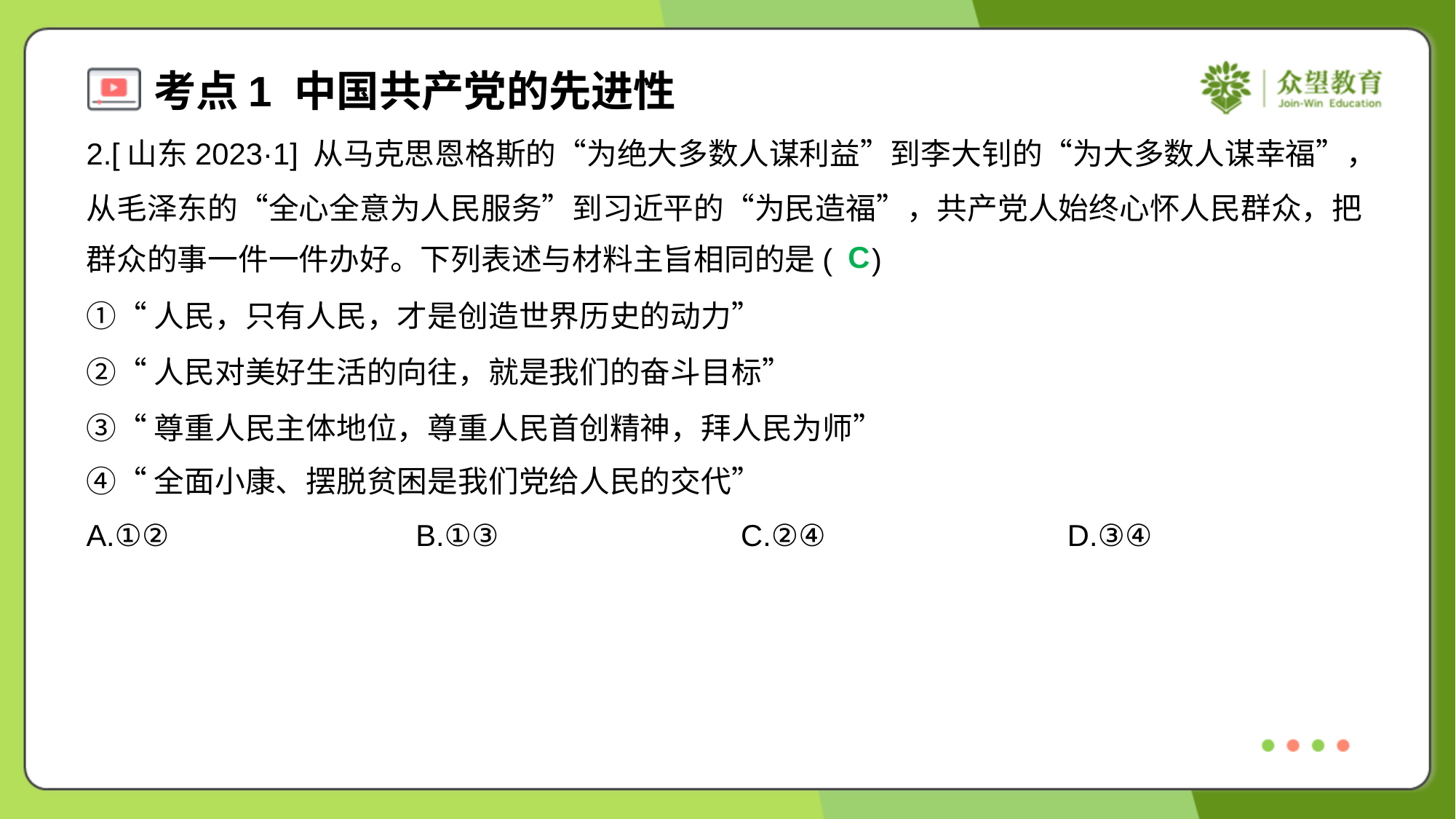

2.[山东2023·1] 从马克思恩格斯的“为绝大多数人谋利益”到李大钊的“为大多数人谋幸福”，
从毛泽东的“全心全意为人民服务”到习近平的“为民造福”，共产党人始终心怀人民群众，把
群众的事一件一件办好。下列表述与材料主旨相同的是(     )
C
①“人民，只有人民，才是创造世界历史的动力”
②“人民对美好生活的向往，就是我们的奋斗目标”
③“尊重人民主体地位，尊重人民首创精神，拜人民为师”
④“全面小康、摆脱贫困是我们党给人民的交代”
A.①②	B.①③	C.②④	D.③④